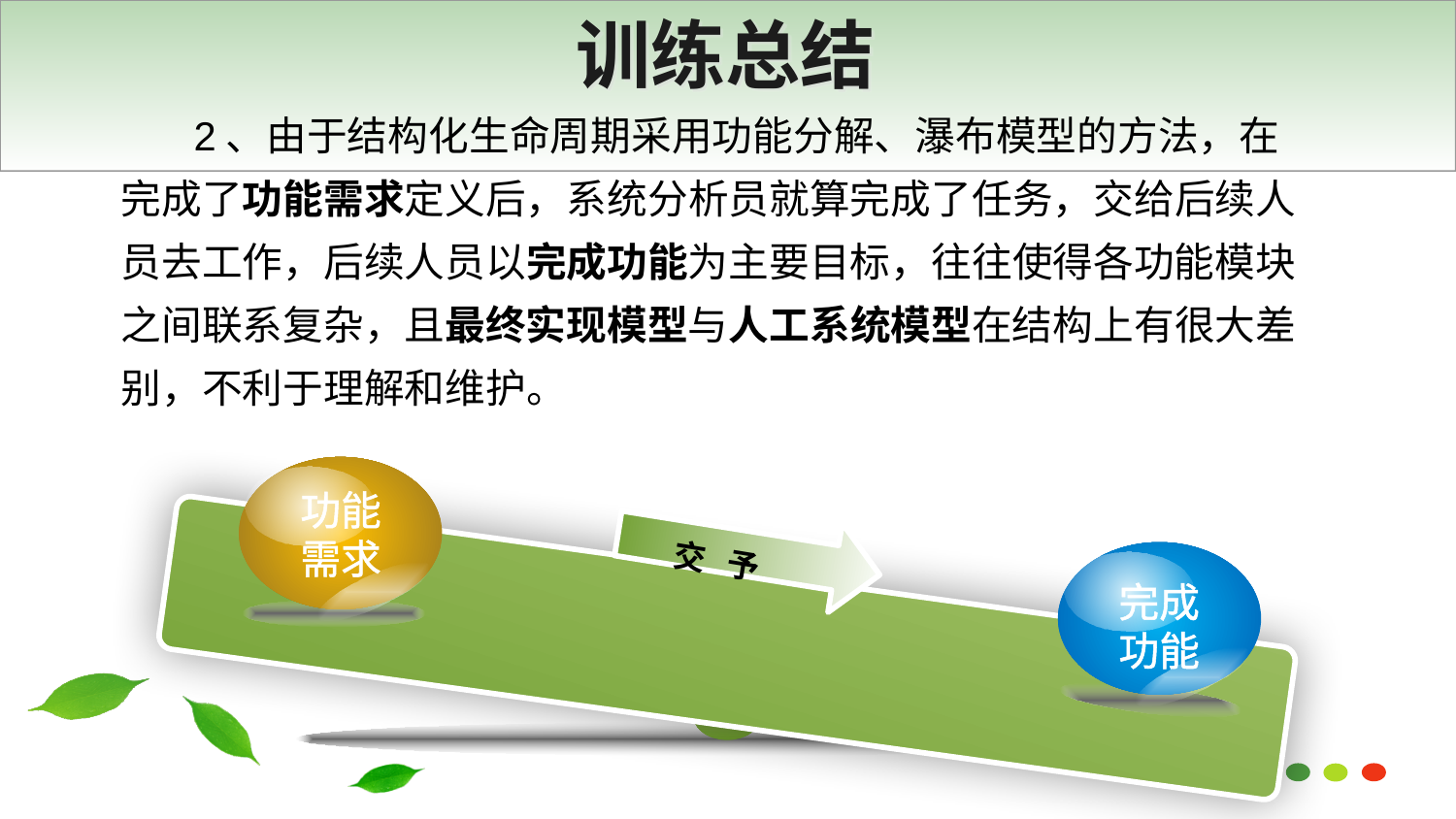

# 训练总结
2、由于结构化生命周期采用功能分解、瀑布模型的方法，在完成了功能需求定义后，系统分析员就算完成了任务，交给后续人员去工作，后续人员以完成功能为主要目标，往往使得各功能模块之间联系复杂，且最终实现模型与人工系统模型在结构上有很大差别，不利于理解和维护。

功能需求
交   予

完成功能